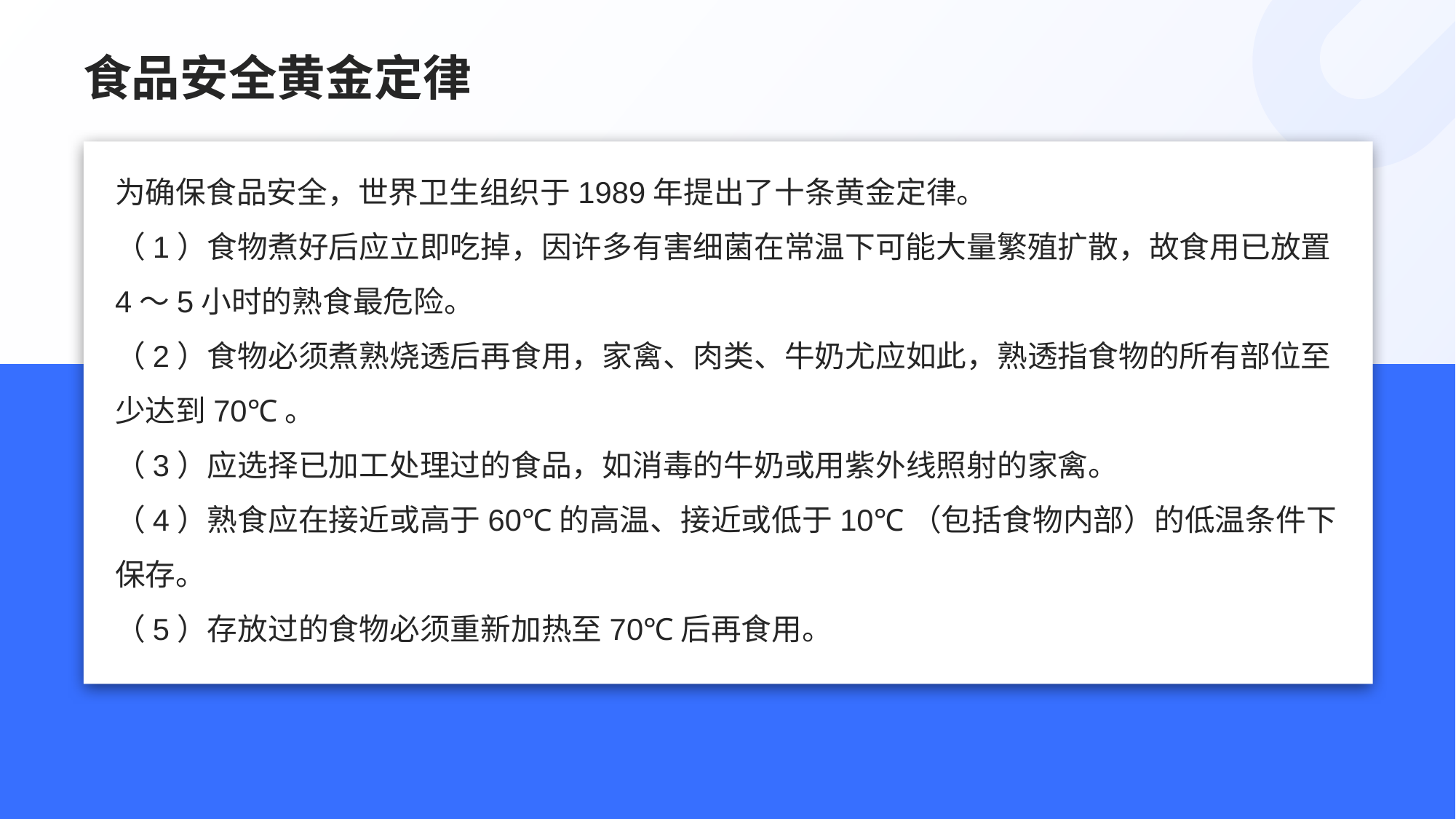

# 食品安全黄金定律

为确保食品安全，世界卫生组织于1989年提出了十条黄金定律。
（1）食物煮好后应立即吃掉，因许多有害细菌在常温下可能大量繁殖扩散，故食用已放置4～5小时的熟食最危险。
（2）食物必须煮熟烧透后再食用，家禽、肉类、牛奶尤应如此，熟透指食物的所有部位至少达到70℃。
（3）应选择已加工处理过的食品，如消毒的牛奶或用紫外线照射的家禽。
（4）熟食应在接近或高于60℃的高温、接近或低于10℃（包括食物内部）的低温条件下保存。
（5）存放过的食物必须重新加热至70℃后再食用。